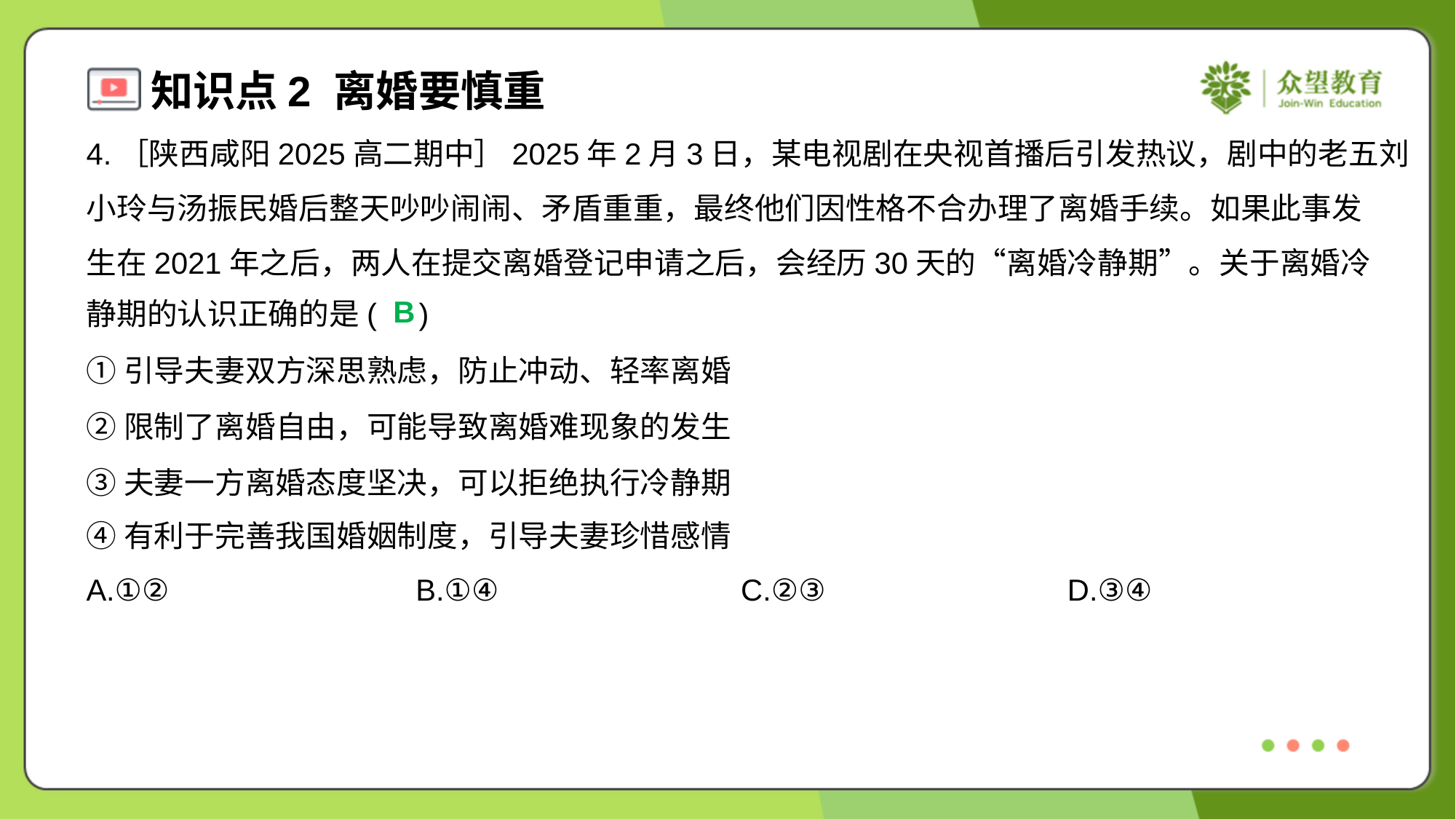

4.［陕西咸阳2025高二期中］2025年2月3日，某电视剧在央视首播后引发热议，剧中的老五刘
小玲与汤振民婚后整天吵吵闹闹、矛盾重重，最终他们因性格不合办理了离婚手续。如果此事发
生在2021年之后，两人在提交离婚登记申请之后，会经历30天的“离婚冷静期”。关于离婚冷
静期的认识正确的是(     )
B
①引导夫妻双方深思熟虑，防止冲动、轻率离婚
②限制了离婚自由，可能导致离婚难现象的发生
③夫妻一方离婚态度坚决，可以拒绝执行冷静期
④有利于完善我国婚姻制度，引导夫妻珍惜感情
A.①②	B.①④	C.②③	D.③④